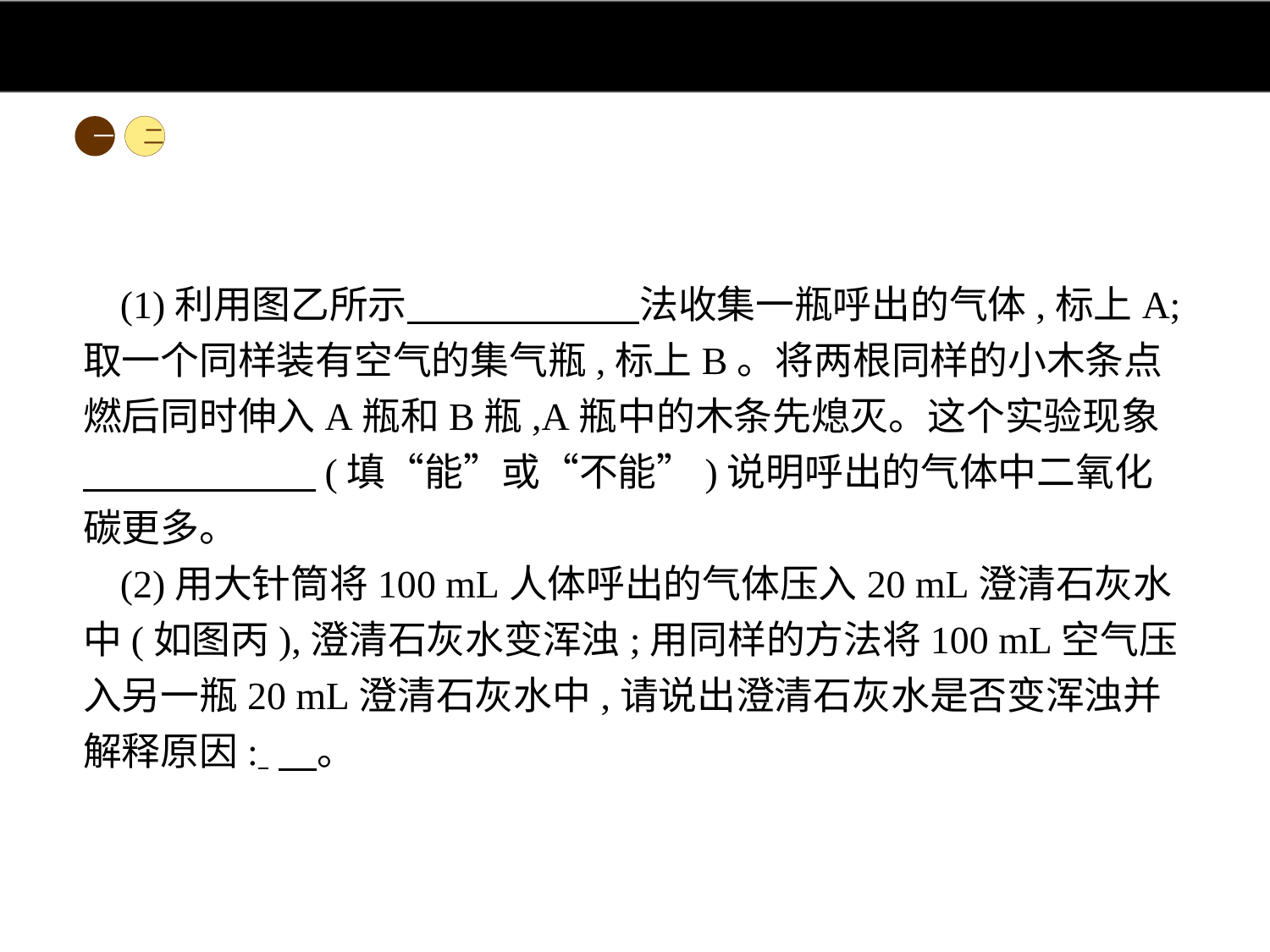

一
二
(1)利用图乙所示　　　　　　法收集一瓶呼出的气体,标上A;取一个同样装有空气的集气瓶,标上B。将两根同样的小木条点燃后同时伸入A瓶和B瓶,A瓶中的木条先熄灭。这个实验现象　　　　　　(填“能”或“不能”)说明呼出的气体中二氧化碳更多。
(2)用大针筒将100 mL人体呼出的气体压入20 mL澄清石灰水中(如图丙),澄清石灰水变浑浊;用同样的方法将100 mL空气压入另一瓶20 mL澄清石灰水中,请说出澄清石灰水是否变浑浊并解释原因: 　。